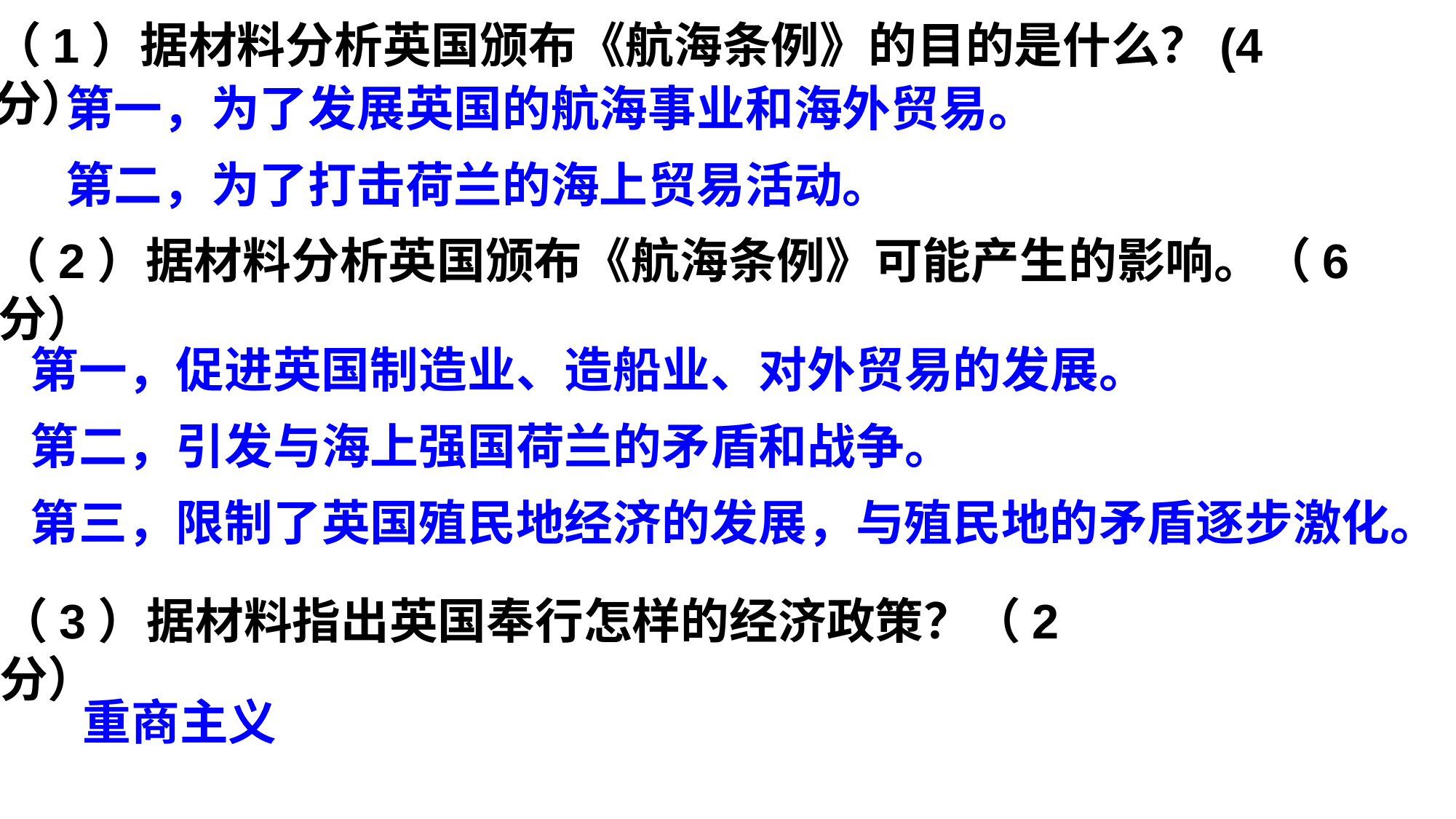

（1）据材料分析英国颁布《航海条例》的目的是什么？(4分）
第一，为了发展英国的航海事业和海外贸易。
第二，为了打击荷兰的海上贸易活动。
（2）据材料分析英国颁布《航海条例》可能产生的影响。（6分）
第一，促进英国制造业、造船业、对外贸易的发展。
第二，引发与海上强国荷兰的矛盾和战争。
第三，限制了英国殖民地经济的发展，与殖民地的矛盾逐步激化。
（3）据材料指出英国奉行怎样的经济政策？（2分）
重商主义